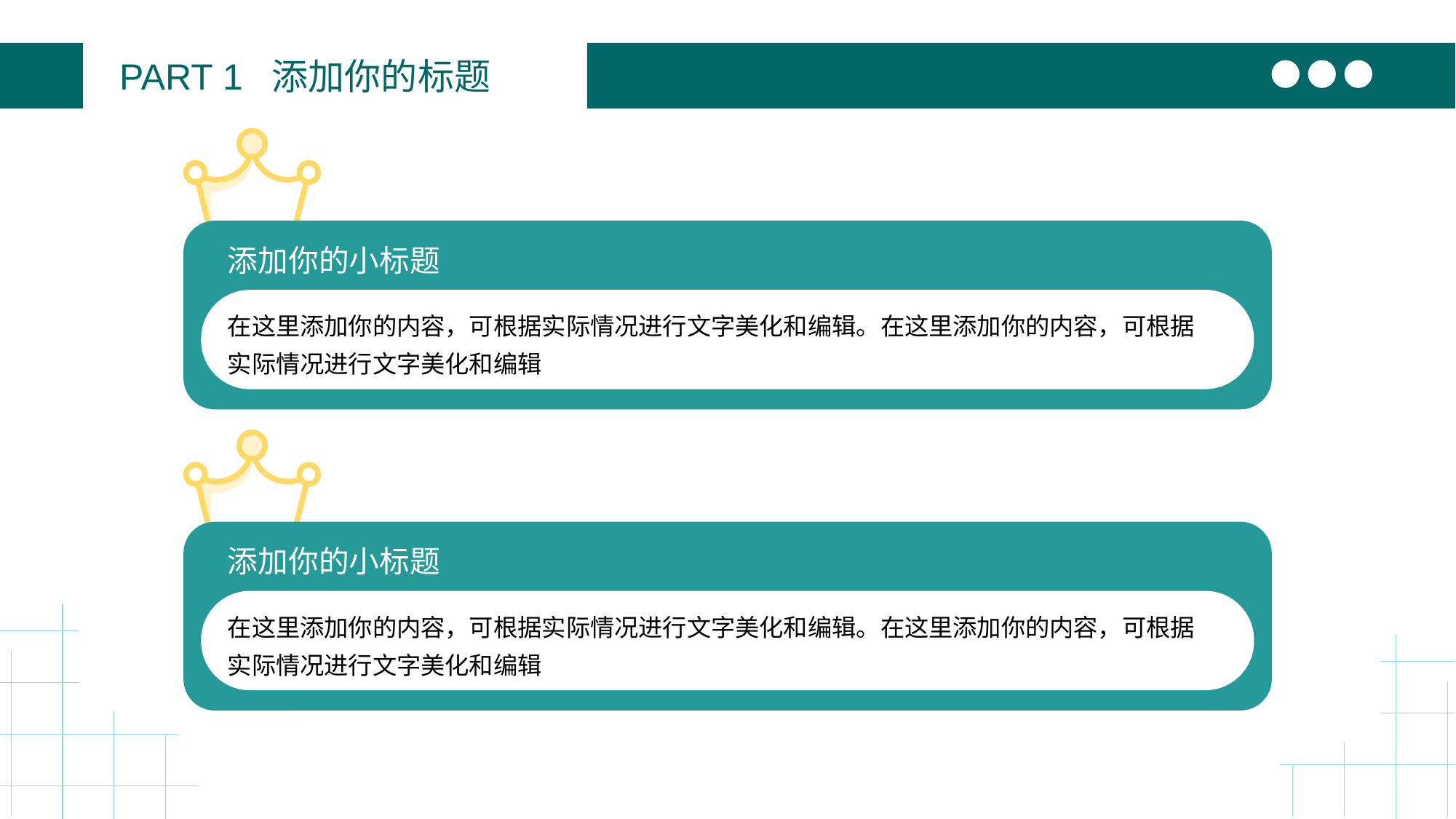

PART 1  添加你的标题

添加你的小标题

在这里添加你的内容，可根据实际情况进行文字美化和编辑。在这里添加你的内容，可根据实际情况进行文字美化和编辑

添加你的小标题

在这里添加你的内容，可根据实际情况进行文字美化和编辑。在这里添加你的内容，可根据实际情况进行文字美化和编辑